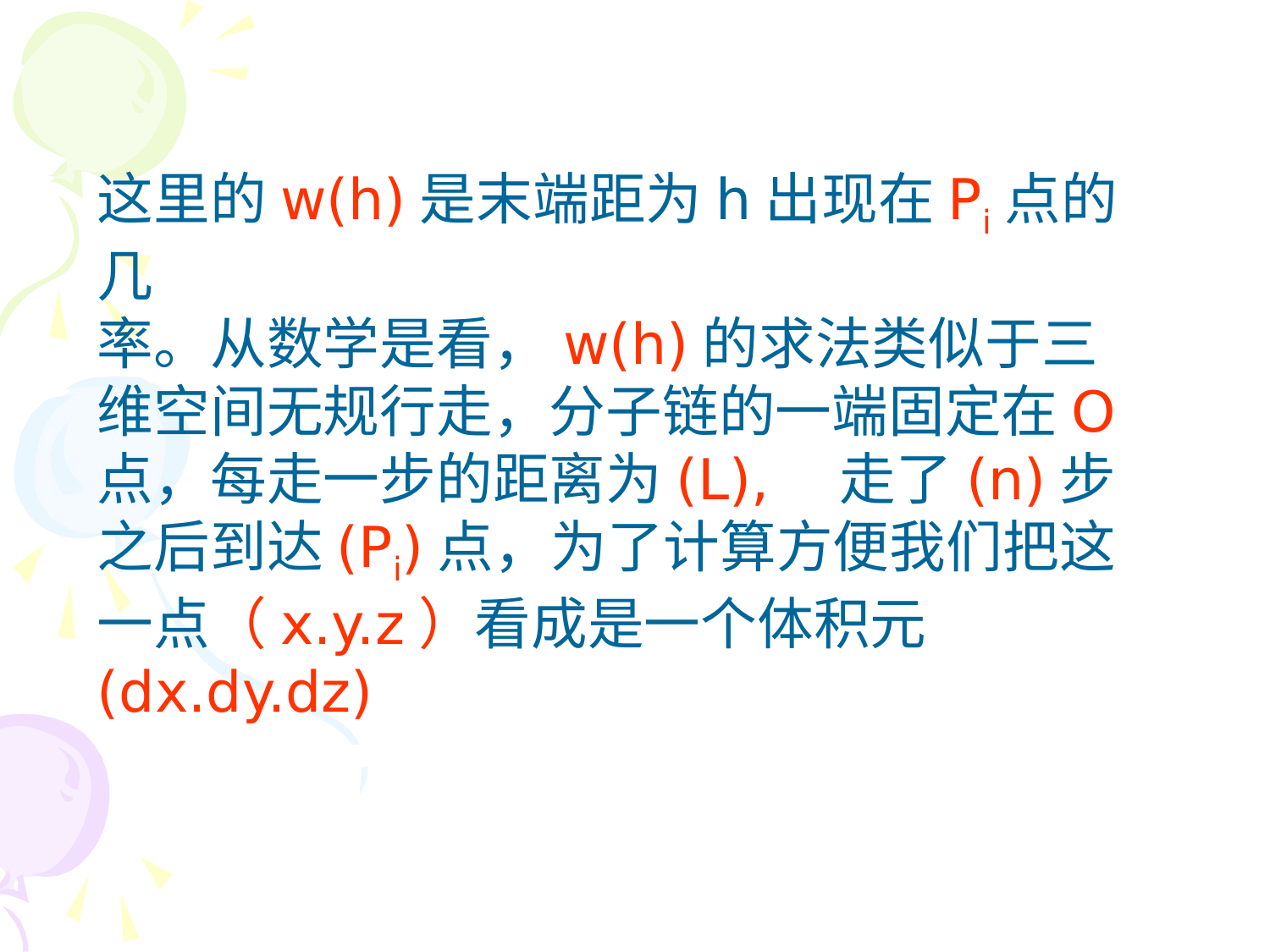

这里的w(h)是末端距为h出现在Pi点的几
率。从数学是看，w(h)的求法类似于三
维空间无规行走，分子链的一端固定在O
点，每走一步的距离为(L),　走了(n)步
之后到达(Pi)点，为了计算方便我们把这
一点（x.y.z）看成是一个体积元
(dx.dy.dz)